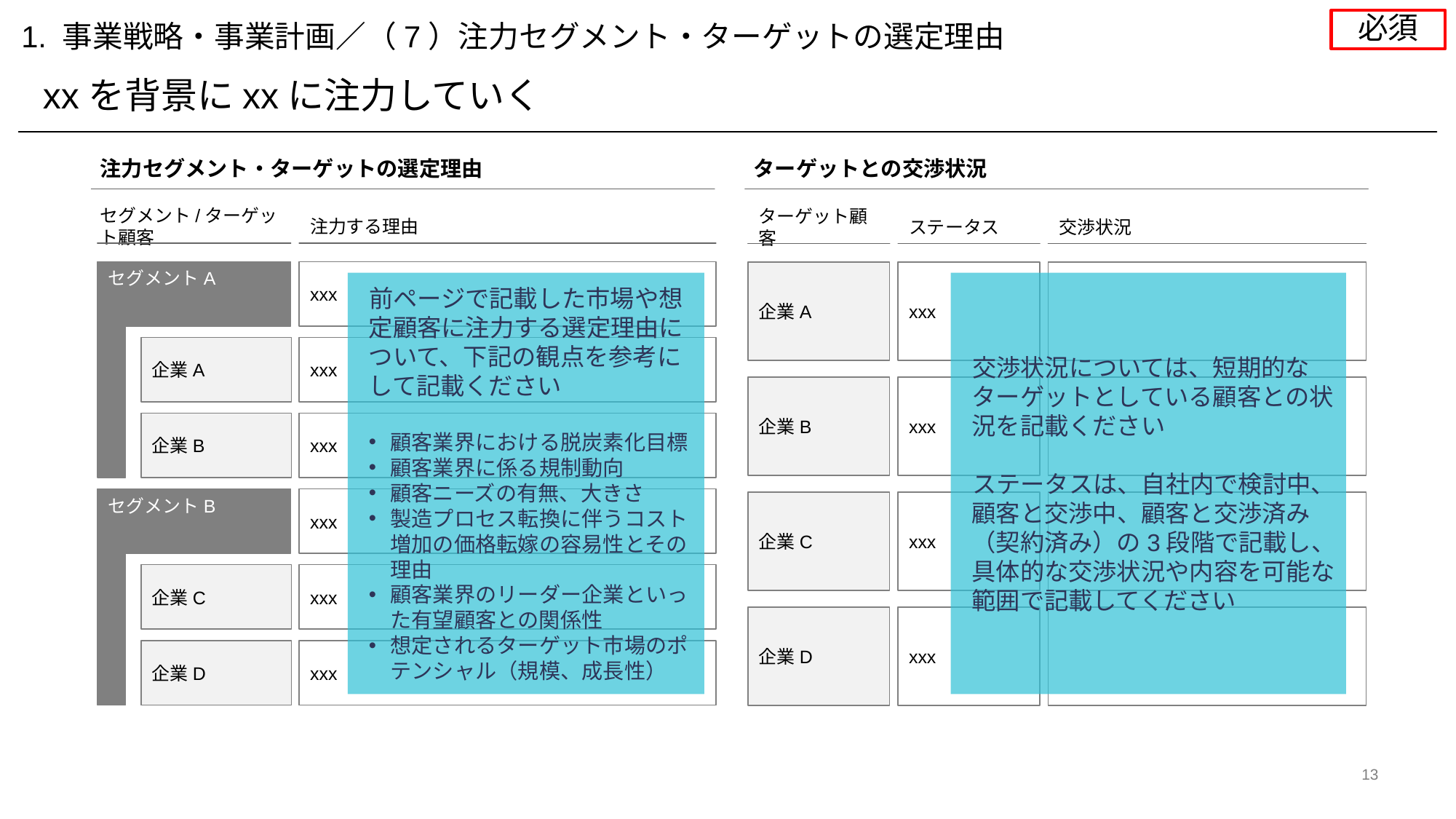

必須
1. 事業戦略・事業計画／（7）注力セグメント・ターゲットの選定理由
xxを背景にxxに注力していく
注力セグメント・ターゲットの選定理由
ターゲットとの交渉状況
セグメント/ターゲット顧客
注力する理由
ターゲット顧客
企業A
企業B
企業C
企業D
ステータス
xxx
xxx
xxx
xxx
交渉状況

セグメントA
xxx
前ページで記載した市場や想定顧客に注力する選定理由について、下記の観点を参考にして記載ください
顧客業界における脱炭素化目標
顧客業界に係る規制動向
顧客ニーズの有無、大きさ
製造プロセス転換に伴うコスト増加の価格転嫁の容易性とその理由
顧客業界のリーダー企業といった有望顧客との関係性
想定されるターゲット市場のポテンシャル（規模、成長性）
交渉状況については、短期的なターゲットとしている顧客との状況を記載ください

ステータスは、自社内で検討中、顧客と交渉中、顧客と交渉済み（契約済み）の3段階で記載し、具体的な交渉状況や内容を可能な範囲で記載してください
企業A
xxx
企業B
xxx
セグメントB
xxx
企業C
xxx
企業D
xxx